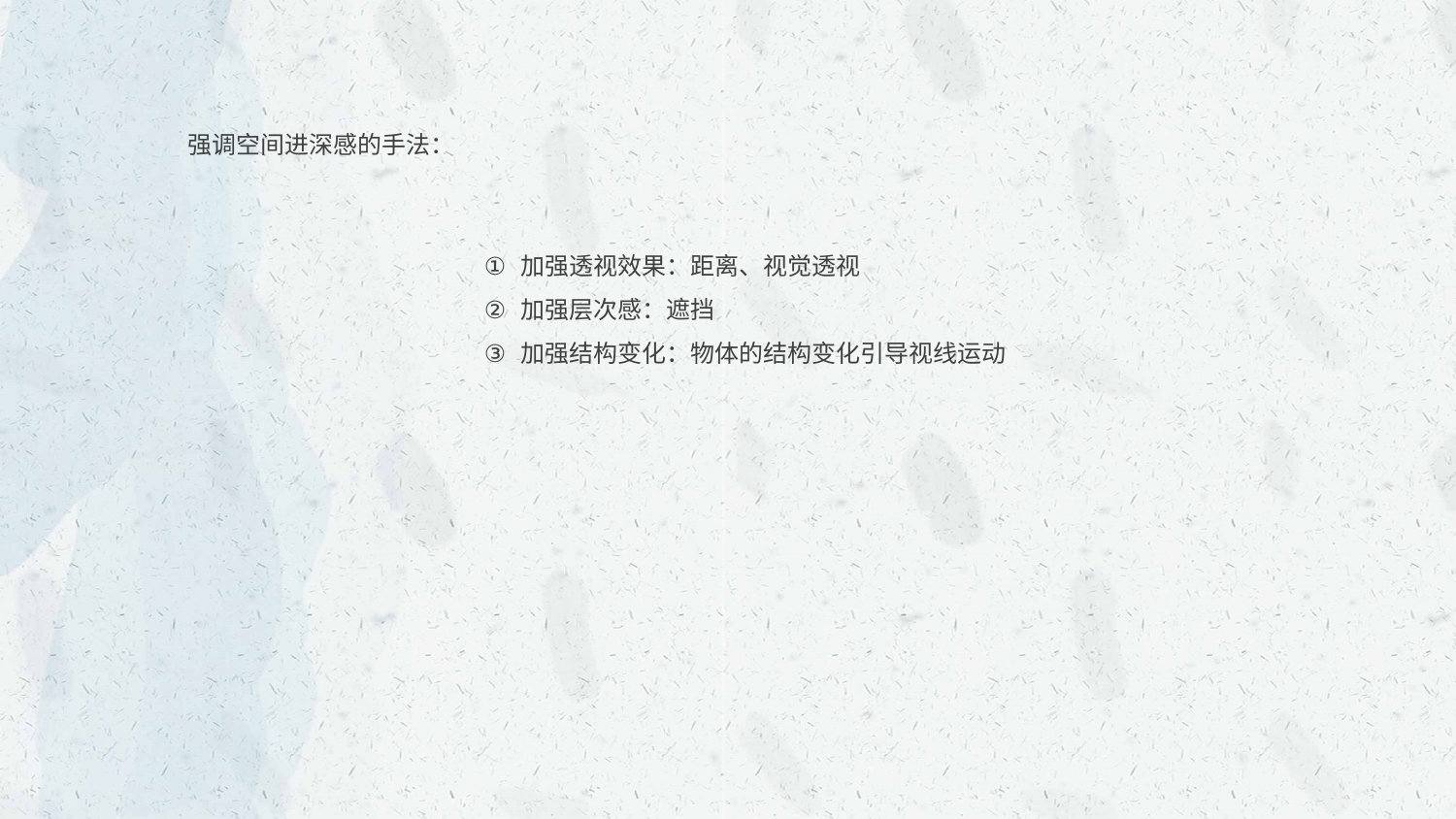

强调空间进深感的手法：
加强透视效果：距离、视觉透视
加强层次感：遮挡
加强结构变化：物体的结构变化引导视线运动